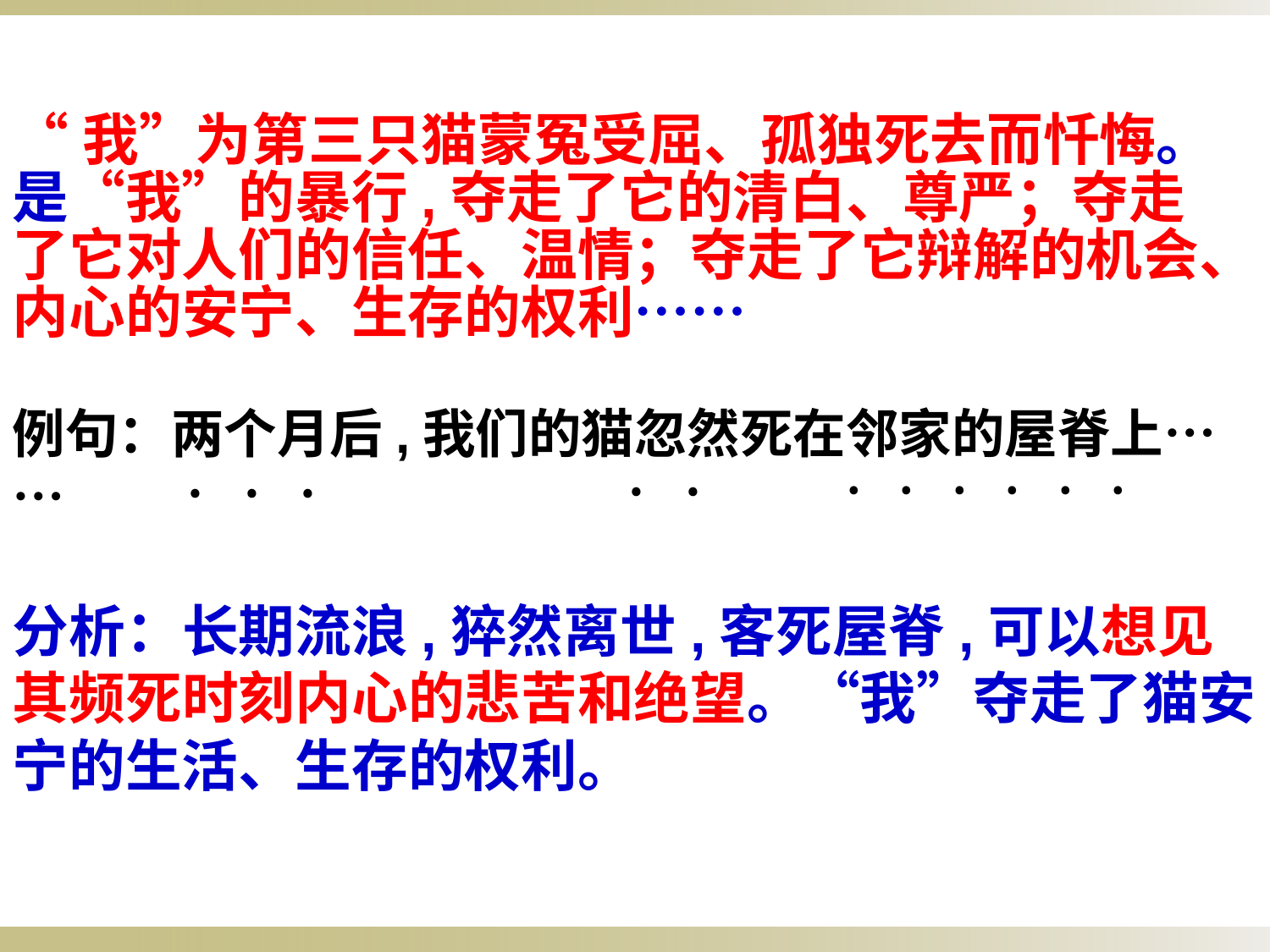

“我”为第三只猫蒙冤受屈、孤独死去而忏悔。是“我”的暴行,夺走了它的清白、尊严；夺走了它对人们的信任、温情；夺走了它辩解的机会、内心的安宁、生存的权利……
例句：两个月后,我们的猫忽然死在邻家的屋脊上……

分析：长期流浪,猝然离世,客死屋脊,可以想见其频死时刻内心的悲苦和绝望。“我”夺走了猫安宁的生活、生存的权利。
﹒﹒
﹒﹒﹒﹒﹒﹒
﹒﹒﹒